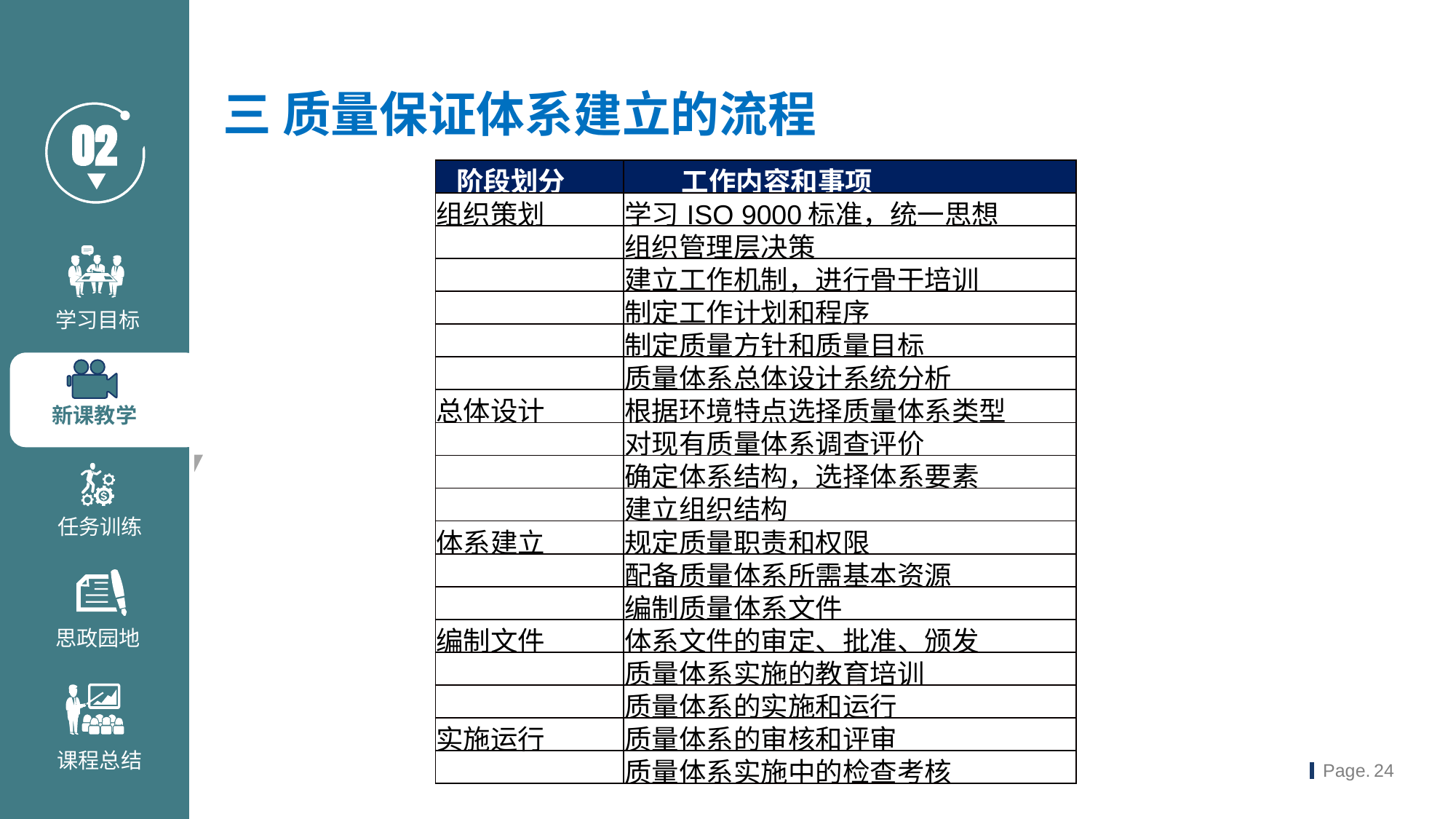

三 质量保证体系建立的流程
| 阶段划分 | 工作内容和事项 |
| --- | --- |
| 组织策划 | 学习ISO 9000标准，统一思想 |
|  | 组织管理层决策 |
|  | 建立工作机制，进行骨干培训 |
|  | 制定工作计划和程序 |
|  | 制定质量方针和质量目标 |
|  | 质量体系总体设计系统分析 |
| 总体设计 | 根据环境特点选择质量体系类型 |
|  | 对现有质量体系调查评价 |
|  | 确定体系结构，选择体系要素 |
|  | 建立组织结构 |
| 体系建立 | 规定质量职责和权限 |
|  | 配备质量体系所需基本资源 |
|  | 编制质量体系文件 |
| 编制文件 | 体系文件的审定、批准、颁发 |
|  | 质量体系实施的教育培训 |
|  | 质量体系的实施和运行 |
| 实施运行 | 质量体系的审核和评审 |
|  | 质量体系实施中的检查考核 |